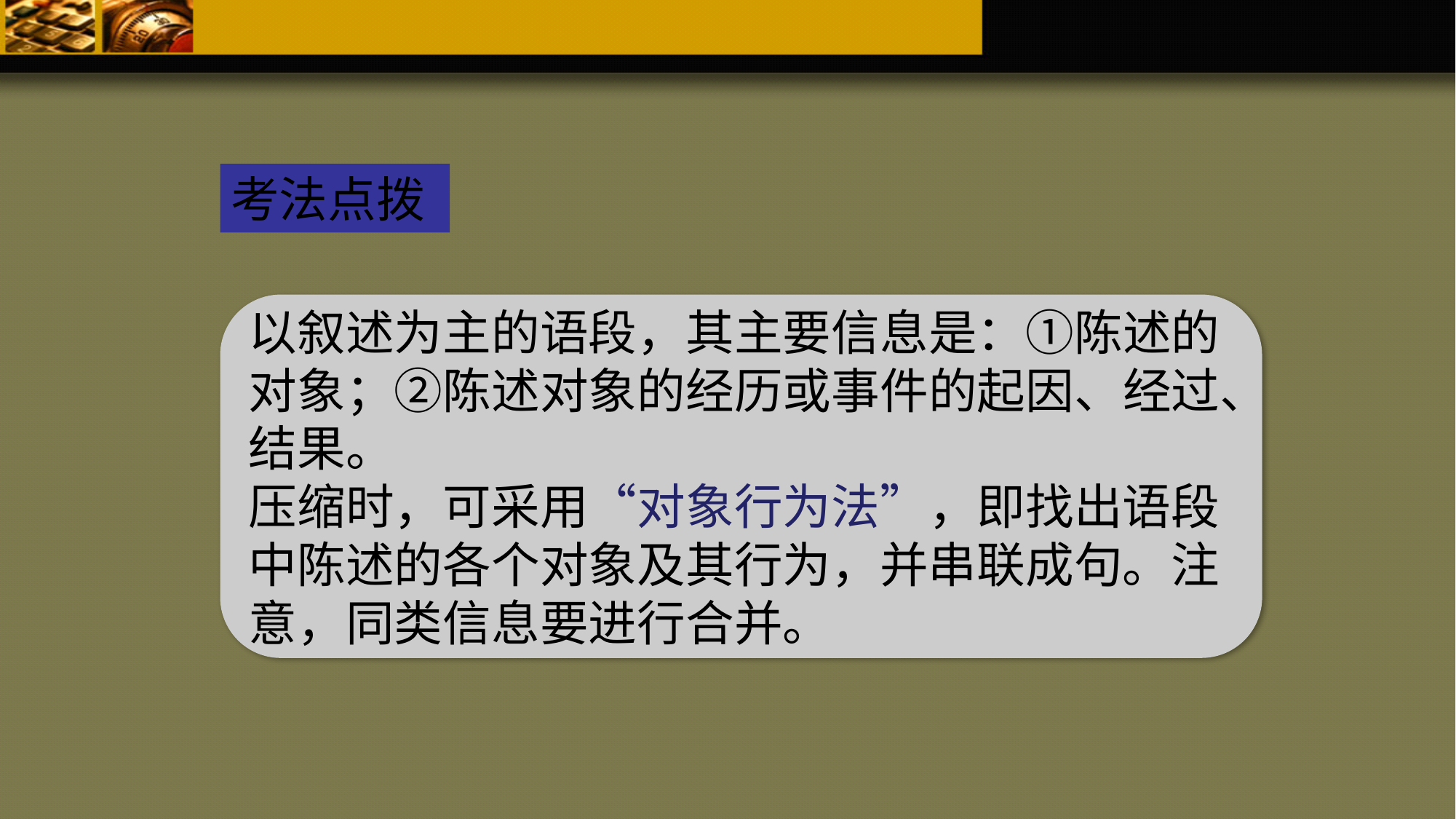

考法点拨
以叙述为主的语段，其主要信息是：①陈述的对象；②陈述对象的经历或事件的起因、经过、结果。
压缩时，可采用“对象行为法”，即找出语段中陈述的各个对象及其行为，并串联成句。注意，同类信息要进行合并。